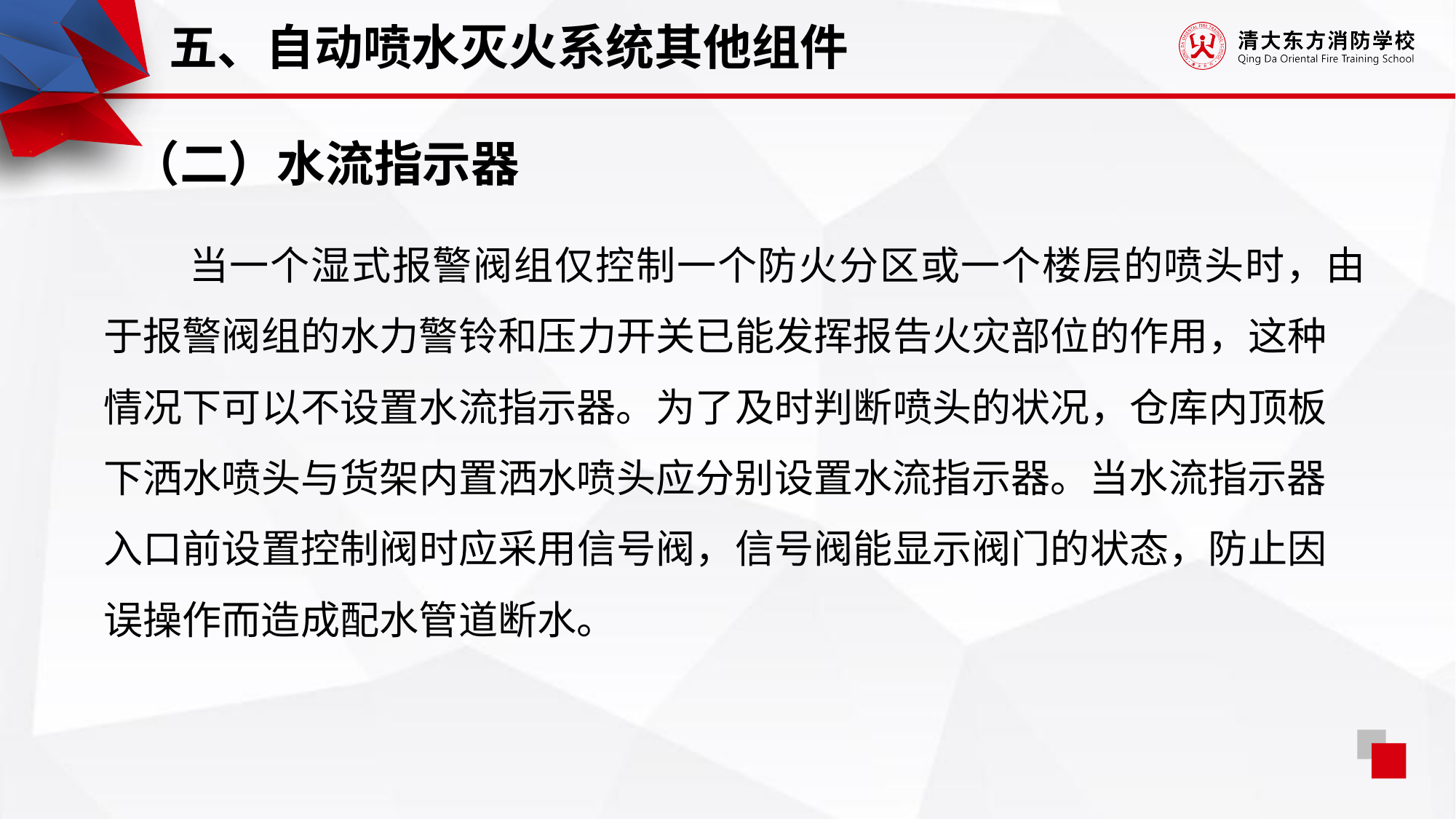

五、自动喷水灭火系统其他组件

（二）水流指示器
当一个湿式报警阀组仅控制一个防火分区或一个楼层的喷头时，由于报警阀组的水力警铃和压力开关已能发挥报告火灾部位的作用，这种情况下可以不设置水流指示器。为了及时判断喷头的状况，仓库内顶板下洒水喷头与货架内置洒水喷头应分别设置水流指示器。当水流指示器入口前设置控制阀时应采用信号阀，信号阀能显示阀门的状态，防止因误操作而造成配水管道断水。